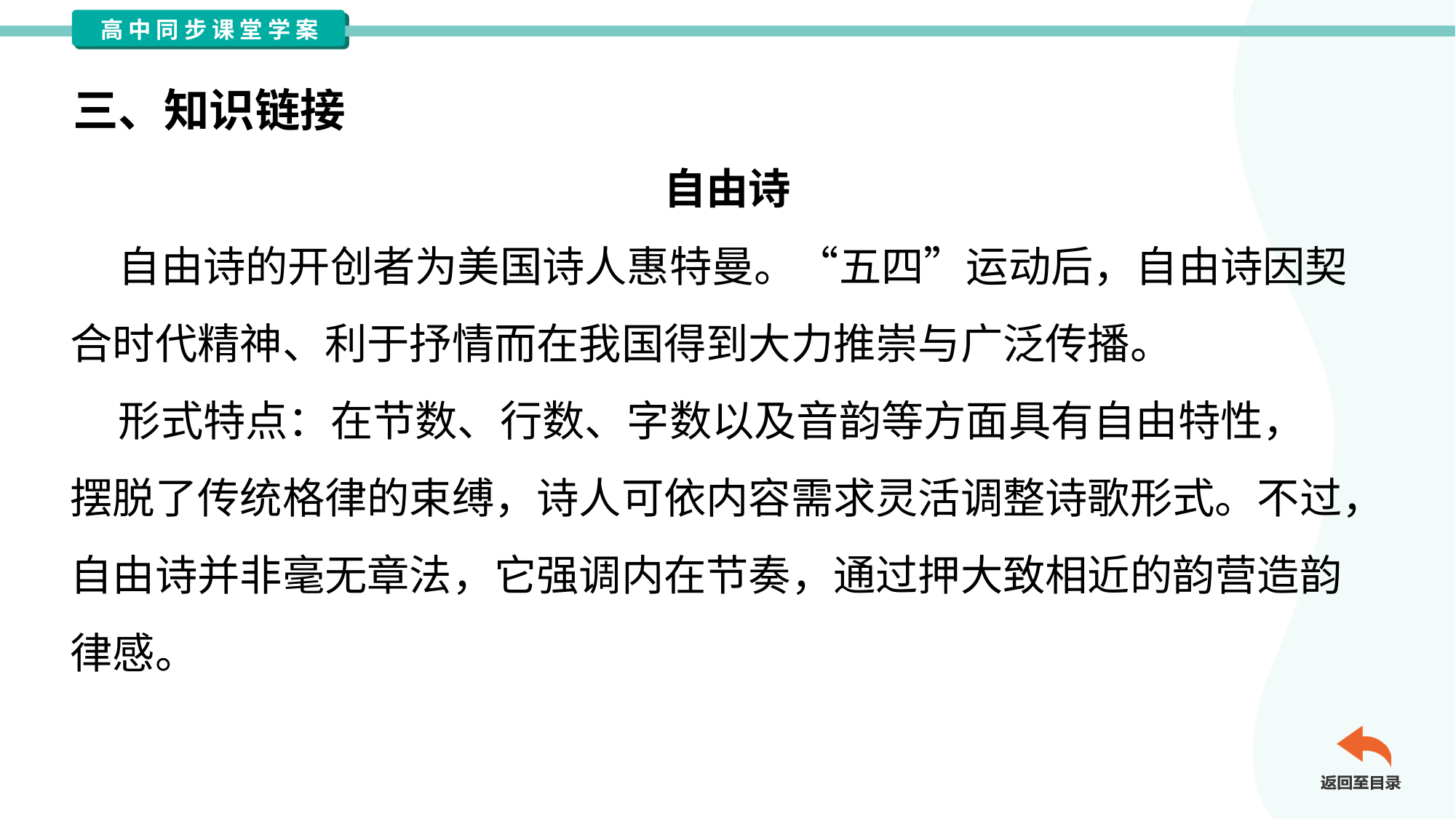

三、知识链接
自由诗
    自由诗的开创者为美国诗人惠特曼。“五四”运动后，自由诗因契
合时代精神、利于抒情而在我国得到大力推崇与广泛传播。
    形式特点：在节数、行数、字数以及音韵等方面具有自由特性，
摆脱了传统格律的束缚，诗人可依内容需求灵活调整诗歌形式。不过，
自由诗并非毫无章法，它强调内在节奏，通过押大致相近的韵营造韵
律感。